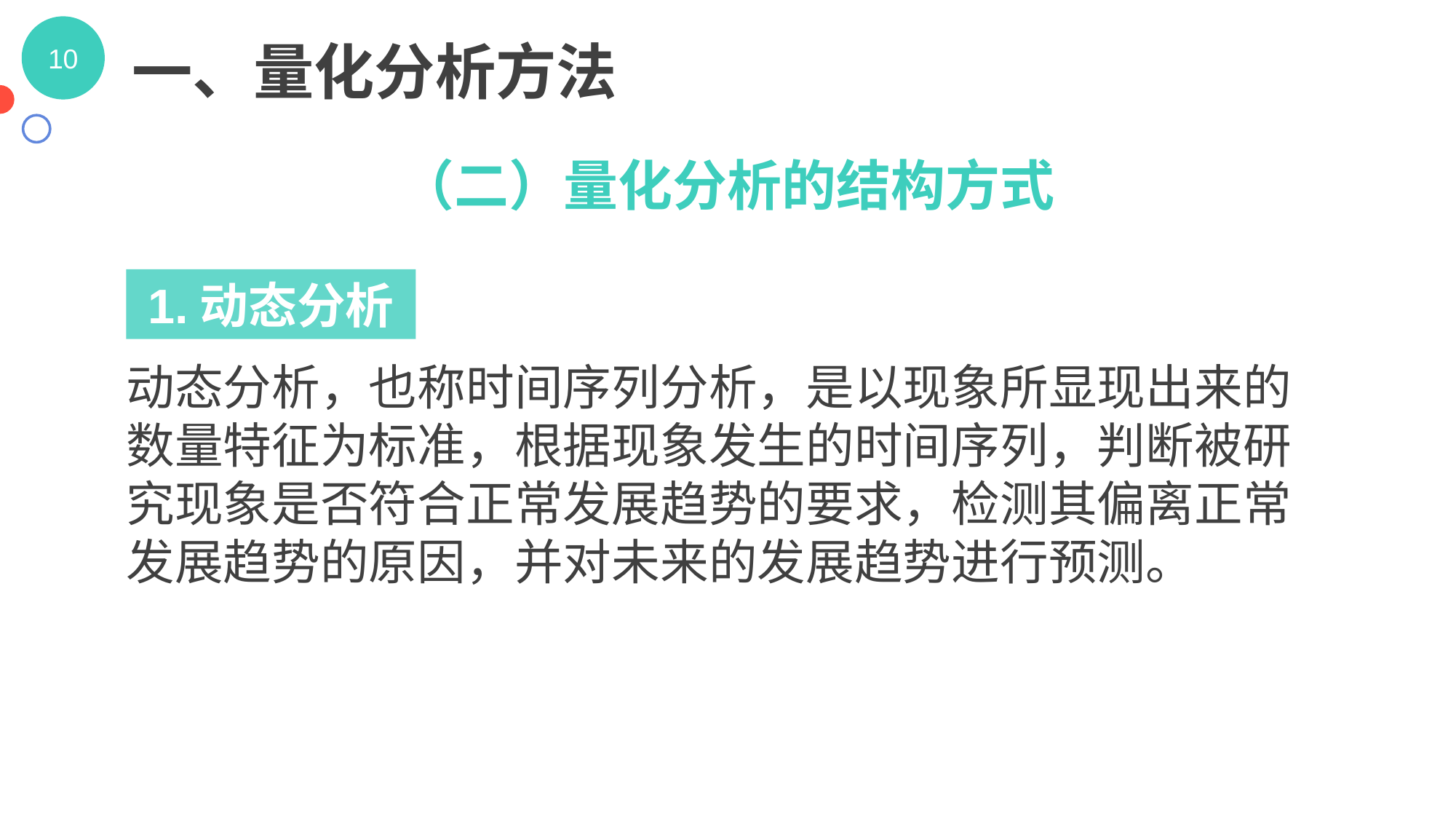

一、量化分析方法
（二）量化分析的结构方式
1.动态分析
动态分析，也称时间序列分析，是以现象所显现出来的数量特征为标准，根据现象发生的时间序列，判断被研究现象是否符合正常发展趋势的要求，检测其偏离正常发展趋势的原因，并对未来的发展趋势进行预测。